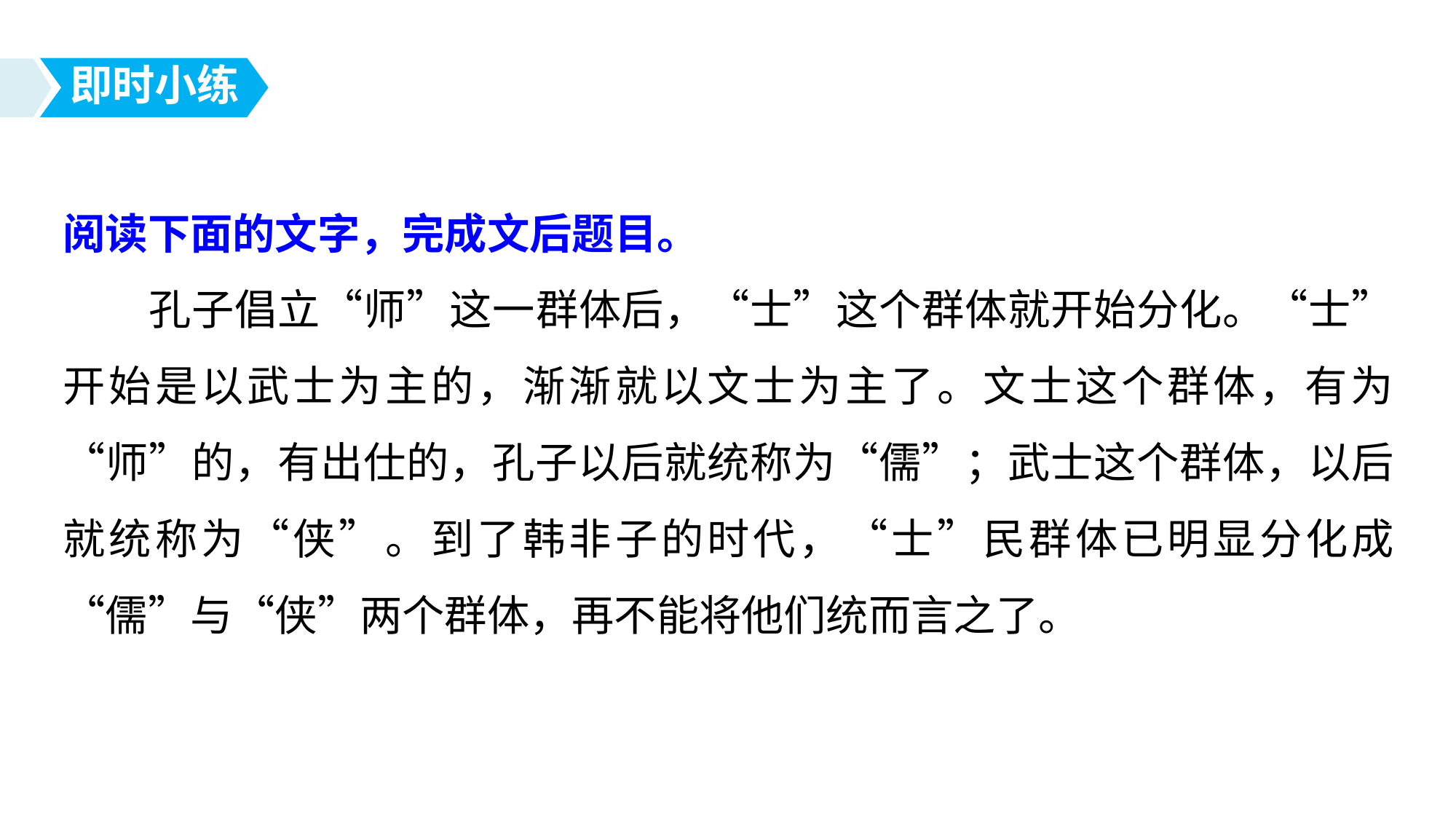

即时小练

阅读下面的文字，完成文后题目。
孔子倡立“师”这一群体后，“士”这个群体就开始分化。“士”开始是以武士为主的，渐渐就以文士为主了。文士这个群体，有为“师”的，有出仕的，孔子以后就统称为“儒”；武士这个群体，以后就统称为“侠”。到了韩非子的时代，“士”民群体已明显分化成“儒”与“侠”两个群体，再不能将他们统而言之了。